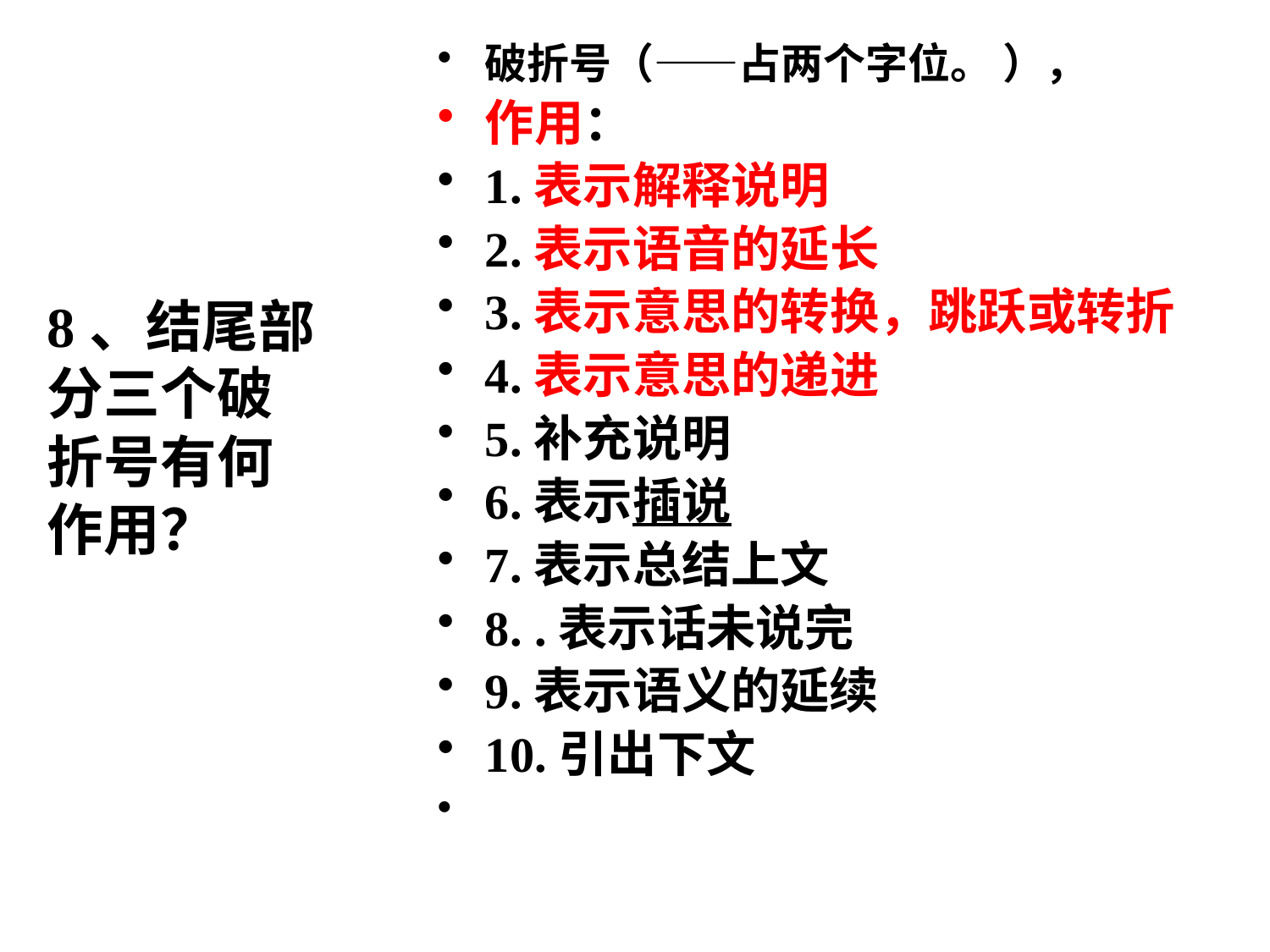

破折号（——占两个字位。 ），
作用：
1.表示解释说明
2.表示语音的延长
3.表示意思的转换，跳跃或转折
4.表示意思的递进
5.补充说明
6.表示插说
7.表示总结上文
8. .表示话未说完
9.表示语义的延续
10.引出下文

# 8、结尾部分三个破折号有何作用？